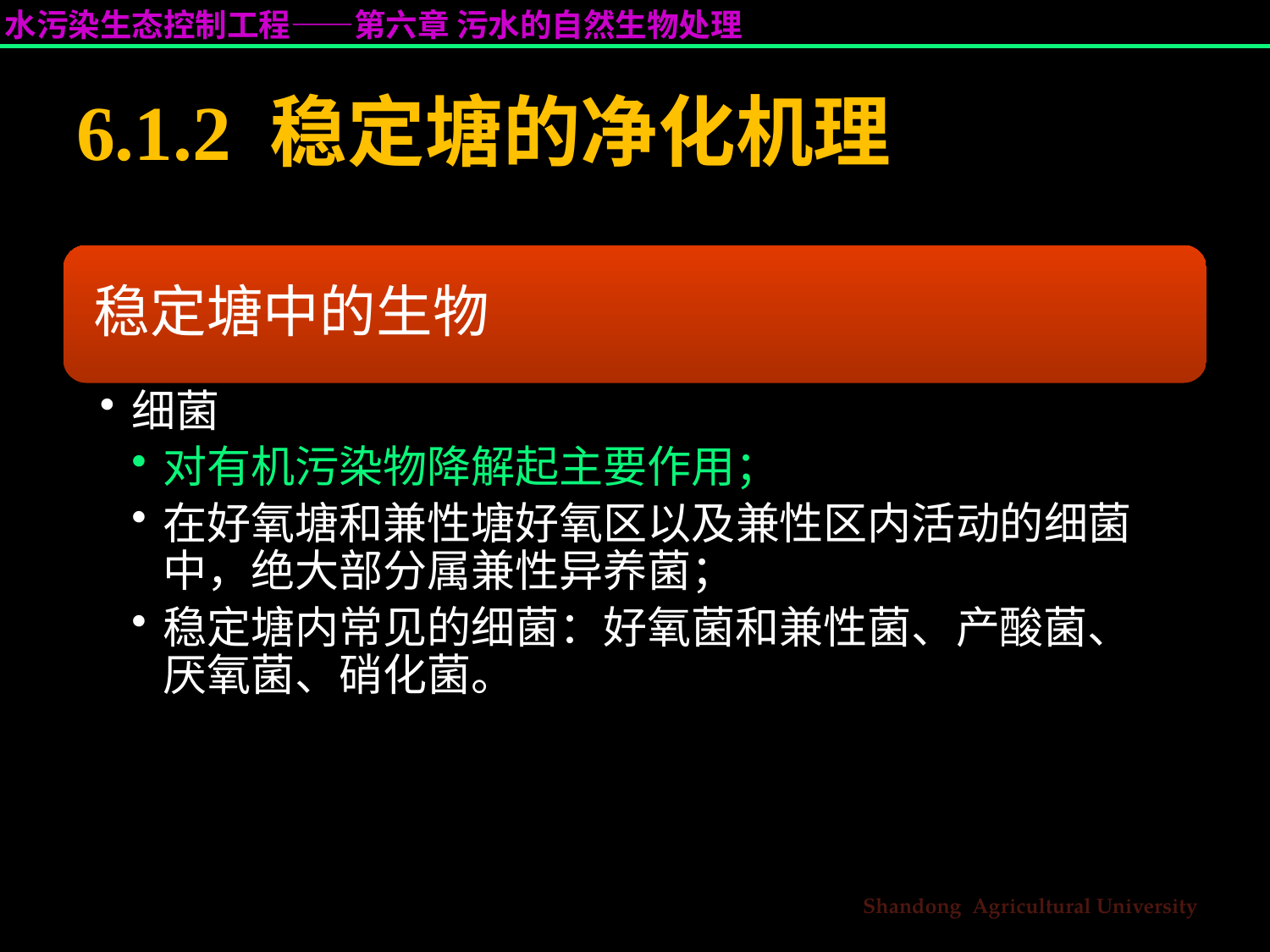

# 6.1.2 稳定塘的净化机理
稳定塘中的生物
细菌
对有机污染物降解起主要作用；
在好氧塘和兼性塘好氧区以及兼性区内活动的细菌中，绝大部分属兼性异养菌；
稳定塘内常见的细菌：好氧菌和兼性菌、产酸菌、厌氧菌、硝化菌。